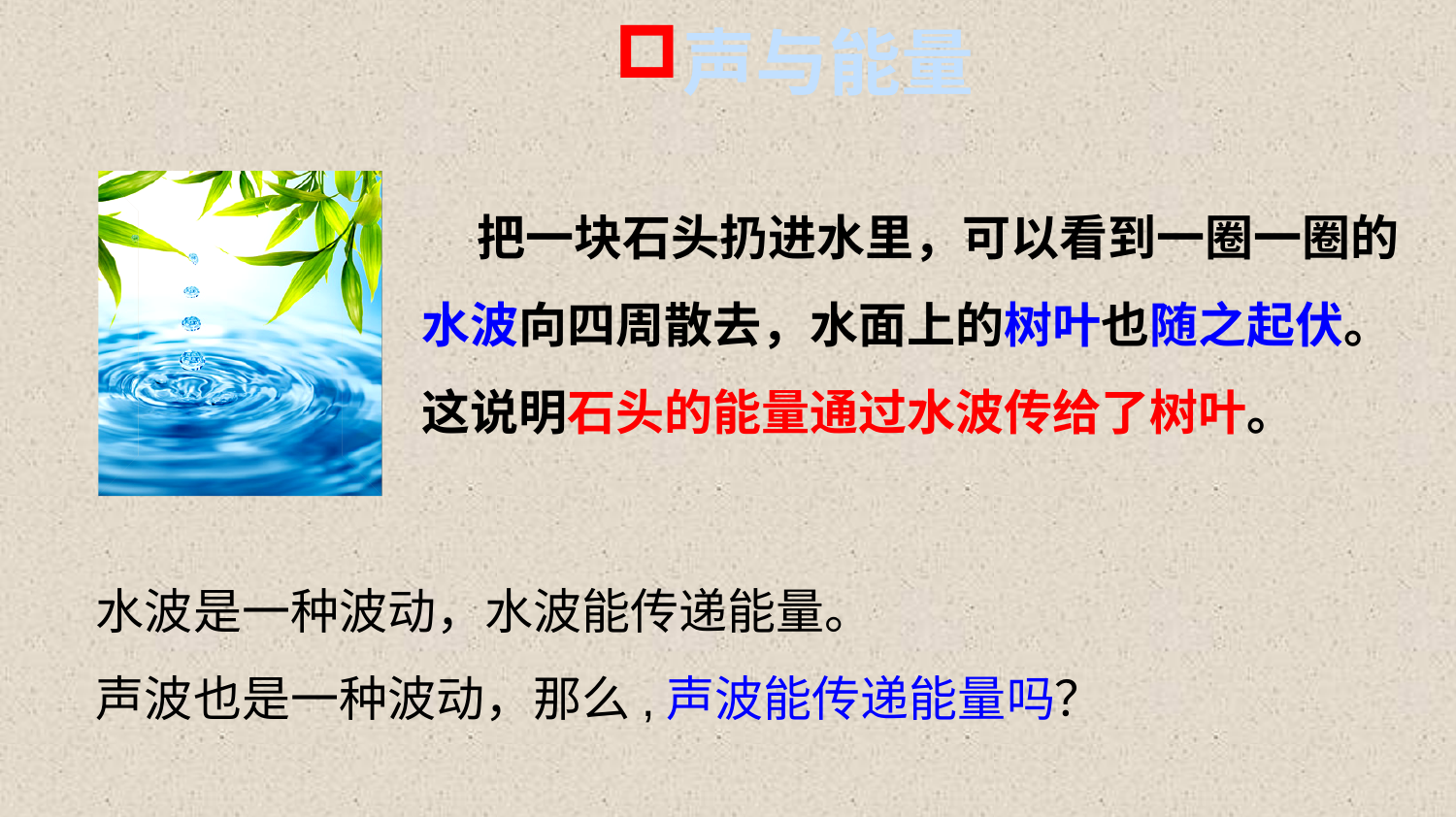

声与能量

    把一块石头扔进水里，可以看到一圈一圈的水波向四周散去，水面上的树叶也随之起伏。这说明石头的能量通过水波传给了树叶。
水波是一种波动，水波能传递能量。
声波也是一种波动，那么,声波能传递能量吗？